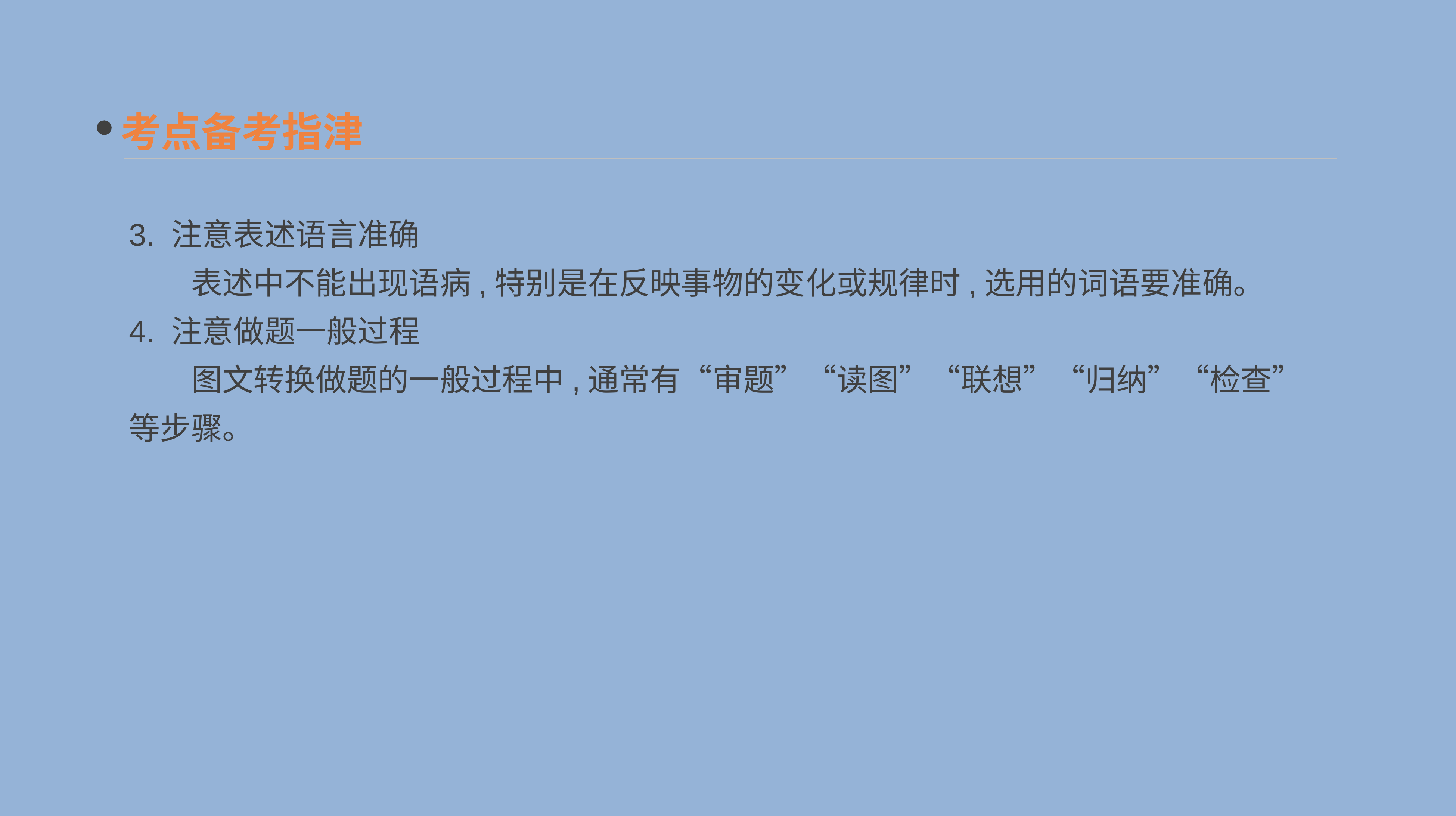

考点备考指津

3. 注意表述语言准确
　　表述中不能出现语病,特别是在反映事物的变化或规律时,选用的词语要准确。
4. 注意做题一般过程
　　图文转换做题的一般过程中,通常有“审题”“读图”“联想”“归纳”“检查”等步骤。